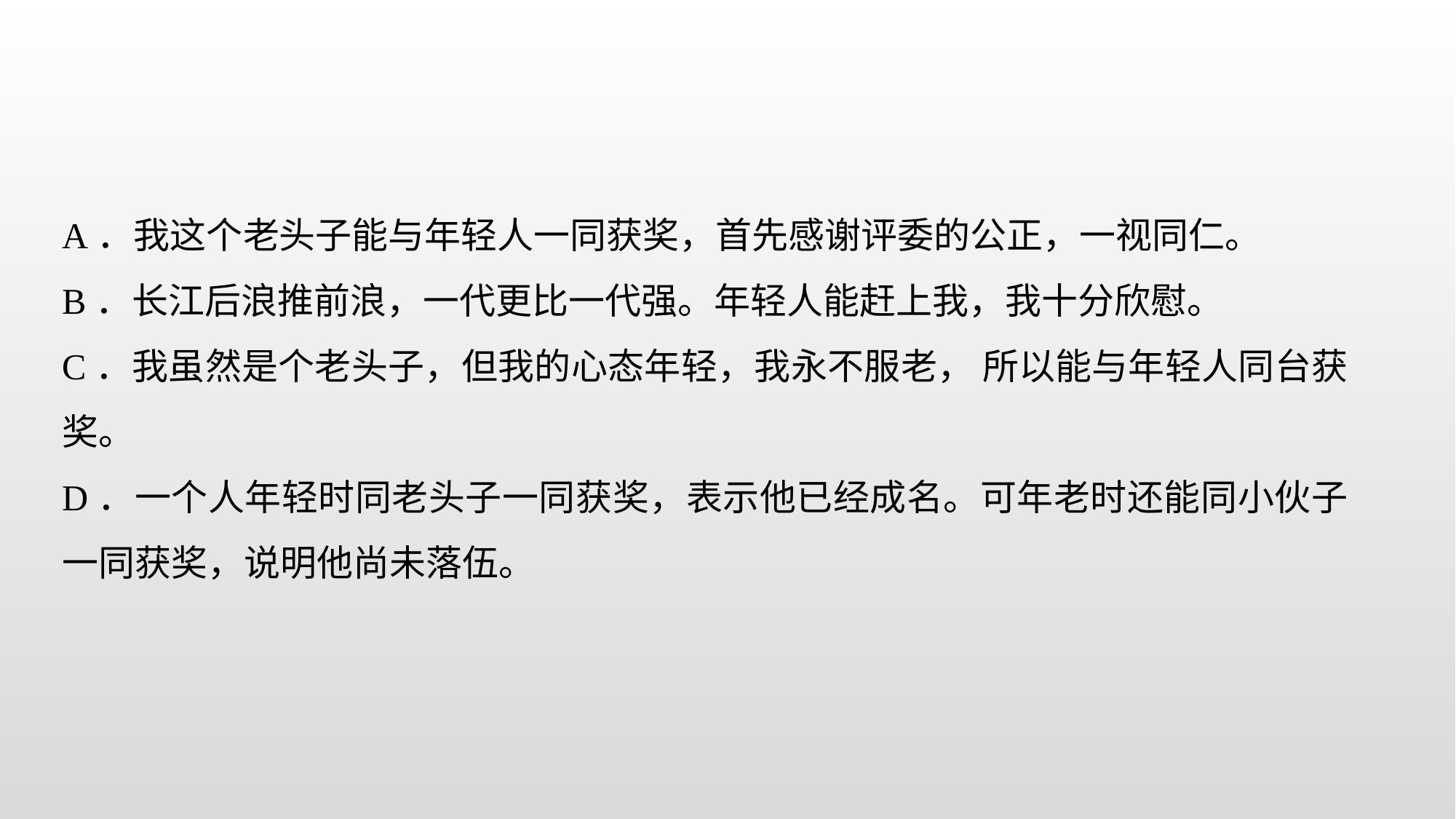

A．我这个老头子能与年轻人一同获奖，首先感谢评委的公正，一视同仁。
B．长江后浪推前浪，一代更比一代强。年轻人能赶上我，我十分欣慰。
C．我虽然是个老头子，但我的心态年轻，我永不服老， 所以能与年轻人同台获奖。
D．一个人年轻时同老头子一同获奖，表示他已经成名。可年老时还能同小伙子一同获奖，说明他尚未落伍。